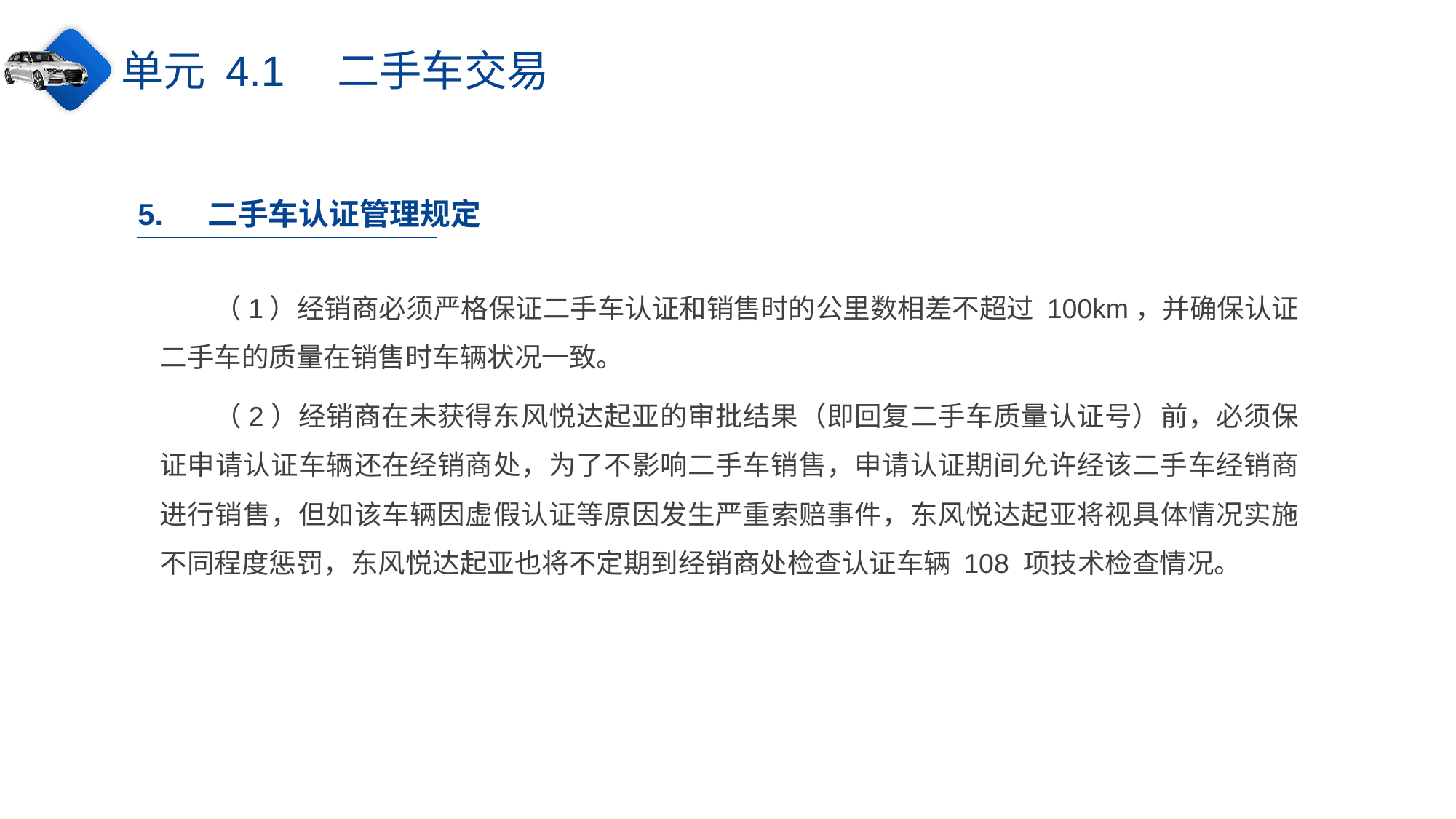

单元 4.1　二手车交易
5.　 二手车认证管理规定
（1）经销商必须严格保证二手车认证和销售时的公里数相差不超过 100km，并确保认证二手车的质量在销售时车辆状况一致。
（2）经销商在未获得东风悦达起亚的审批结果（即回复二手车质量认证号）前，必须保证申请认证车辆还在经销商处，为了不影响二手车销售，申请认证期间允许经该二手车经销商进行销售，但如该车辆因虚假认证等原因发生严重索赔事件，东风悦达起亚将视具体情况实施不同程度惩罚，东风悦达起亚也将不定期到经销商处检查认证车辆 108 项技术检查情况。